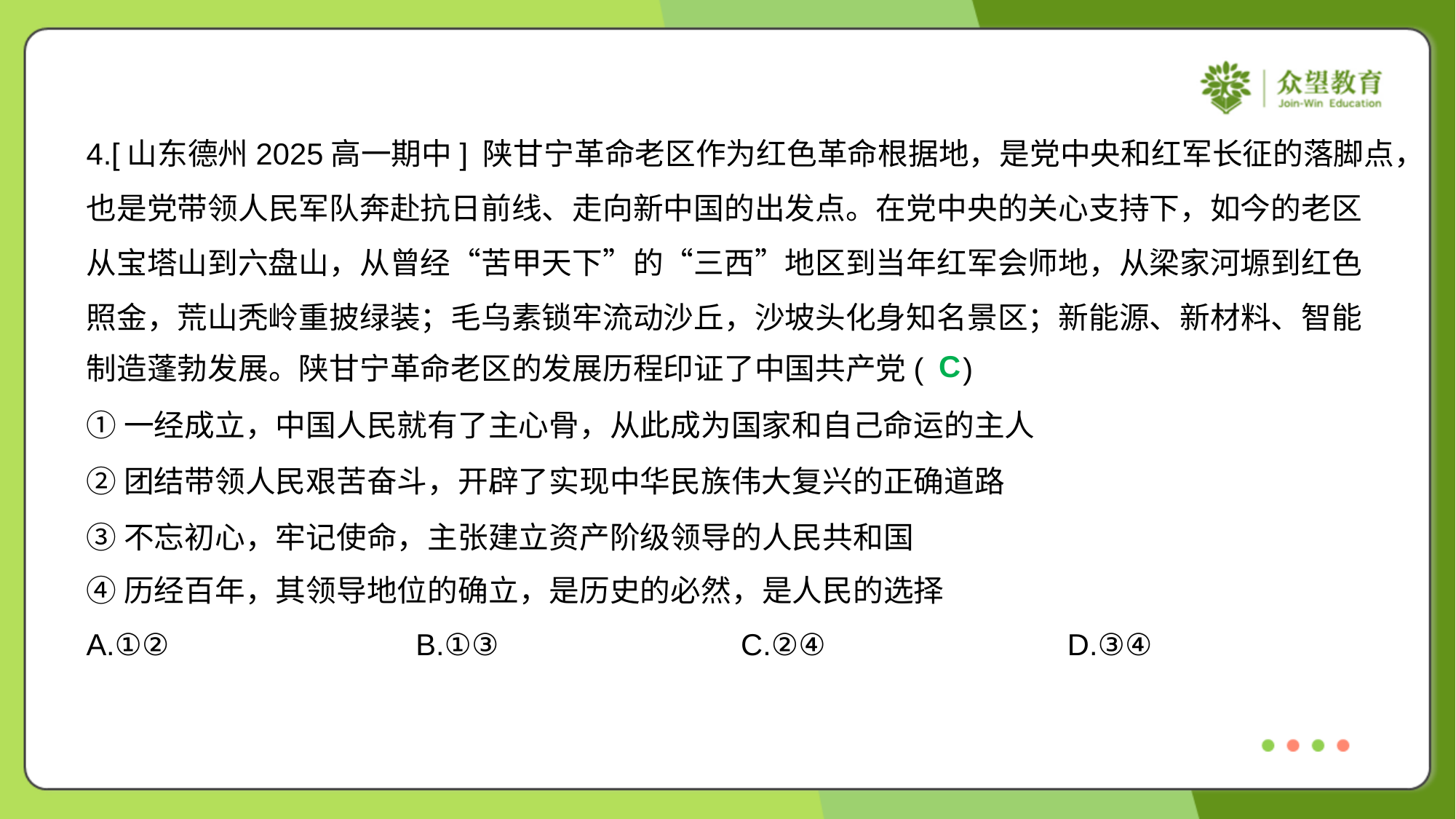

4.[山东德州2025高一期中] 陕甘宁革命老区作为红色革命根据地，是党中央和红军长征的落脚点，
也是党带领人民军队奔赴抗日前线、走向新中国的出发点。在党中央的关心支持下，如今的老区
从宝塔山到六盘山，从曾经“苦甲天下”的“三西”地区到当年红军会师地，从梁家河塬到红色
照金，荒山秃岭重披绿装；毛乌素锁牢流动沙丘，沙坡头化身知名景区；新能源、新材料、智能
制造蓬勃发展。陕甘宁革命老区的发展历程印证了中国共产党(     )
C
①一经成立，中国人民就有了主心骨，从此成为国家和自己命运的主人
②团结带领人民艰苦奋斗，开辟了实现中华民族伟大复兴的正确道路
③不忘初心，牢记使命，主张建立资产阶级领导的人民共和国
④历经百年，其领导地位的确立，是历史的必然，是人民的选择
A.①②	B.①③	C.②④	D.③④